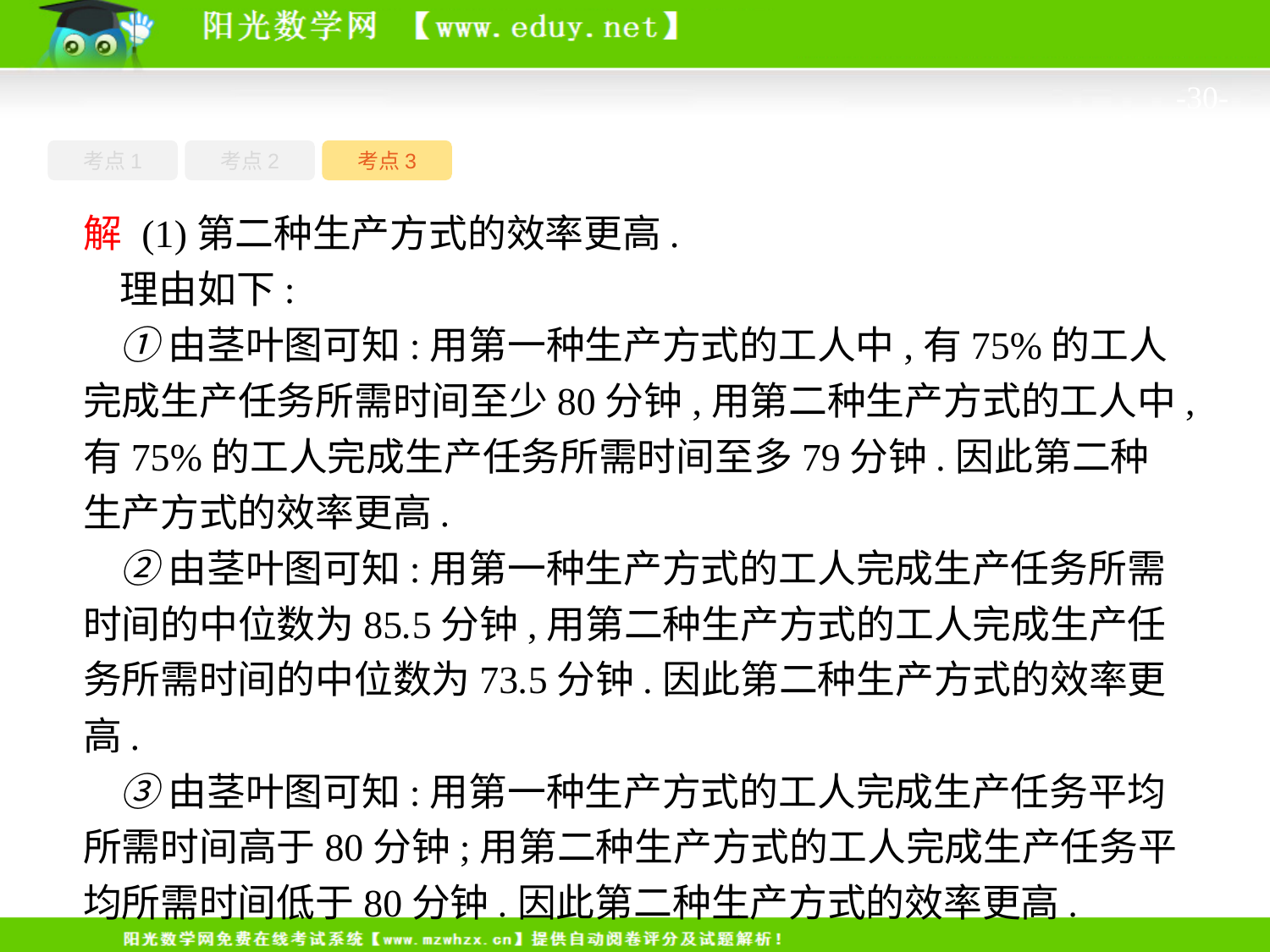

-30-
考点1
考点3
考点2
解 (1)第二种生产方式的效率更高.
理由如下:
①由茎叶图可知:用第一种生产方式的工人中,有75%的工人完成生产任务所需时间至少80分钟,用第二种生产方式的工人中,有75%的工人完成生产任务所需时间至多79分钟.因此第二种生产方式的效率更高.
②由茎叶图可知:用第一种生产方式的工人完成生产任务所需时间的中位数为85.5分钟,用第二种生产方式的工人完成生产任务所需时间的中位数为73.5分钟.因此第二种生产方式的效率更高.
③由茎叶图可知:用第一种生产方式的工人完成生产任务平均所需时间高于80分钟;用第二种生产方式的工人完成生产任务平均所需时间低于80分钟.因此第二种生产方式的效率更高.